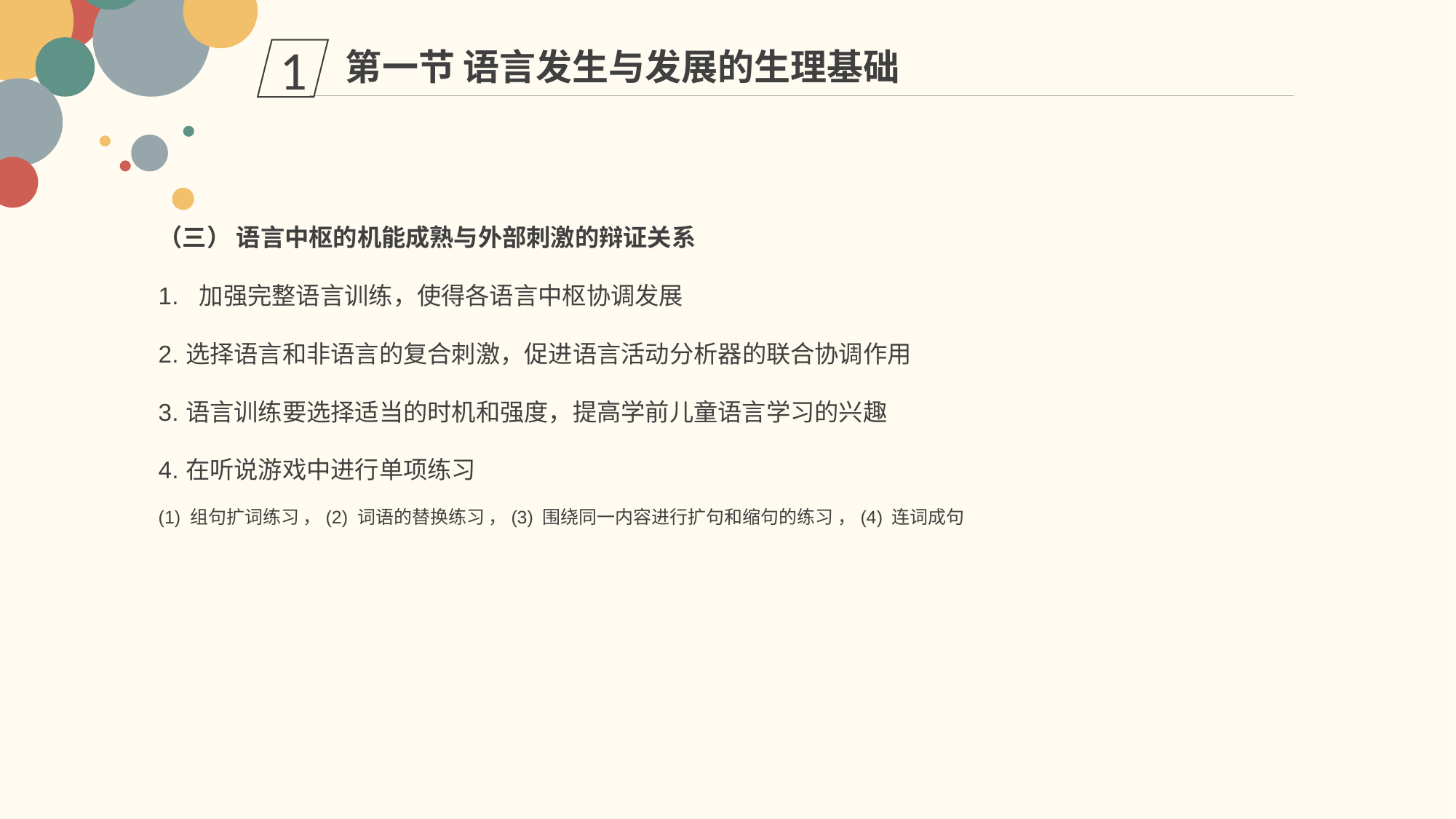

第一节 语言发生与发展的生理基础
1
（三） 语言中枢的机能成熟与外部刺激的辩证关系
加强完整语言训练，使得各语言中枢协调发展
选择语言和非语言的复合刺激，促进语言活动分析器的联合协调作用
语言训练要选择适当的时机和强度，提高学前儿童语言学习的兴趣
在听说游戏中进行单项练习
(1) 组句扩词练习 ，(2) 词语的替换练习 ，(3) 围绕同一内容进行扩句和缩句的练习 ，(4) 连词成句